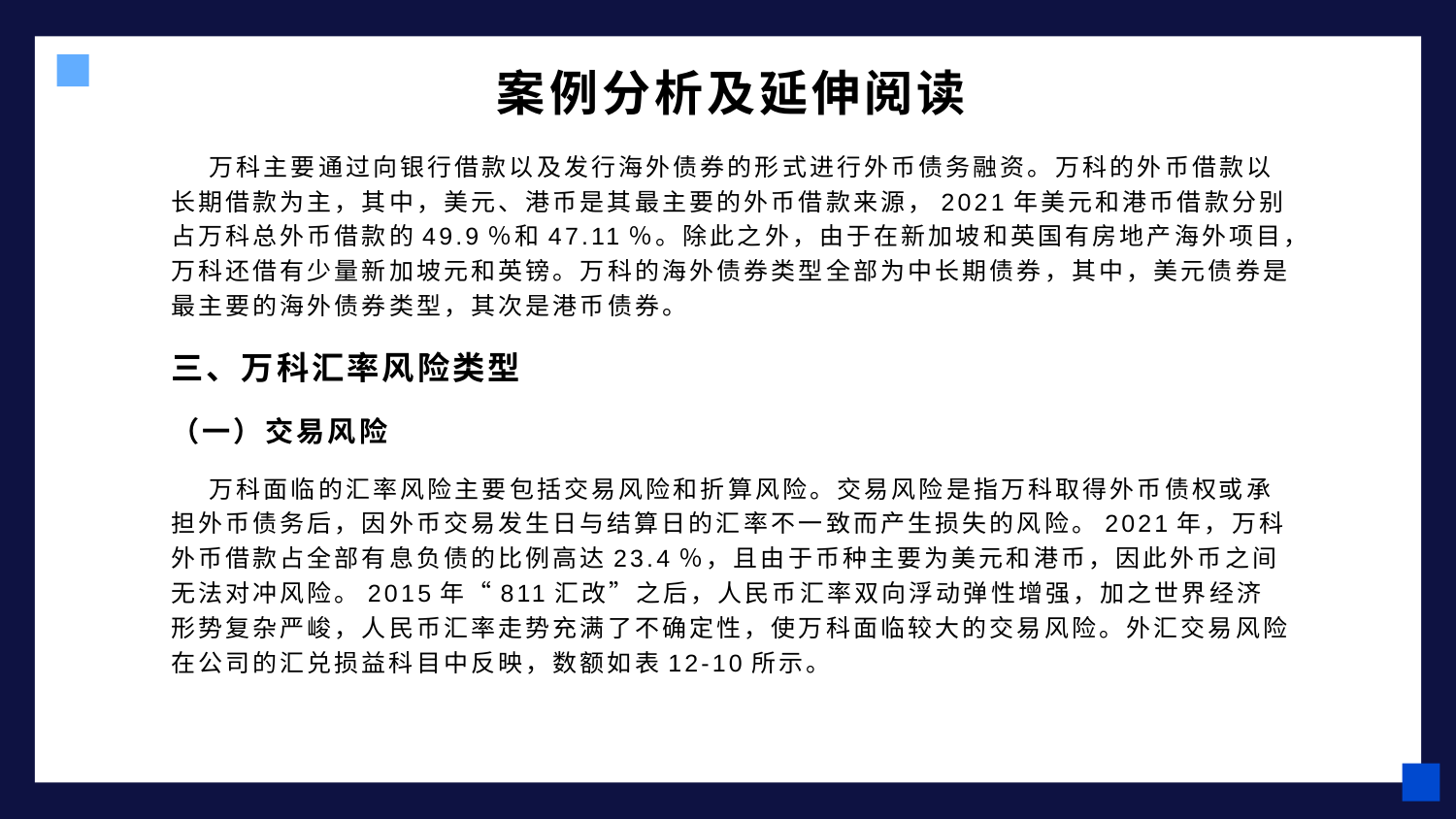

# 案例分析及延伸阅读
万科主要通过向银行借款以及发行海外债券的形式进行外币债务融资。万科的外币借款以长期借款为主，其中，美元、港币是其最主要的外币借款来源，2021年美元和港币借款分别占万科总外币借款的49.9％和47.11％。除此之外，由于在新加坡和英国有房地产海外项目，万科还借有少量新加坡元和英镑。万科的海外债券类型全部为中长期债券，其中，美元债券是最主要的海外债券类型，其次是港币债券。
三、万科汇率风险类型
（一）交易风险
万科面临的汇率风险主要包括交易风险和折算风险。交易风险是指万科取得外币债权或承担外币债务后，因外币交易发生日与结算日的汇率不一致而产生损失的风险。2021年，万科外币借款占全部有息负债的比例高达23.4％，且由于币种主要为美元和港币，因此外币之间无法对冲风险。2015年“811汇改”之后，人民币汇率双向浮动弹性增强，加之世界经济形势复杂严峻，人民币汇率走势充满了不确定性，使万科面临较大的交易风险。外汇交易风险在公司的汇兑损益科目中反映，数额如表12-10所示。